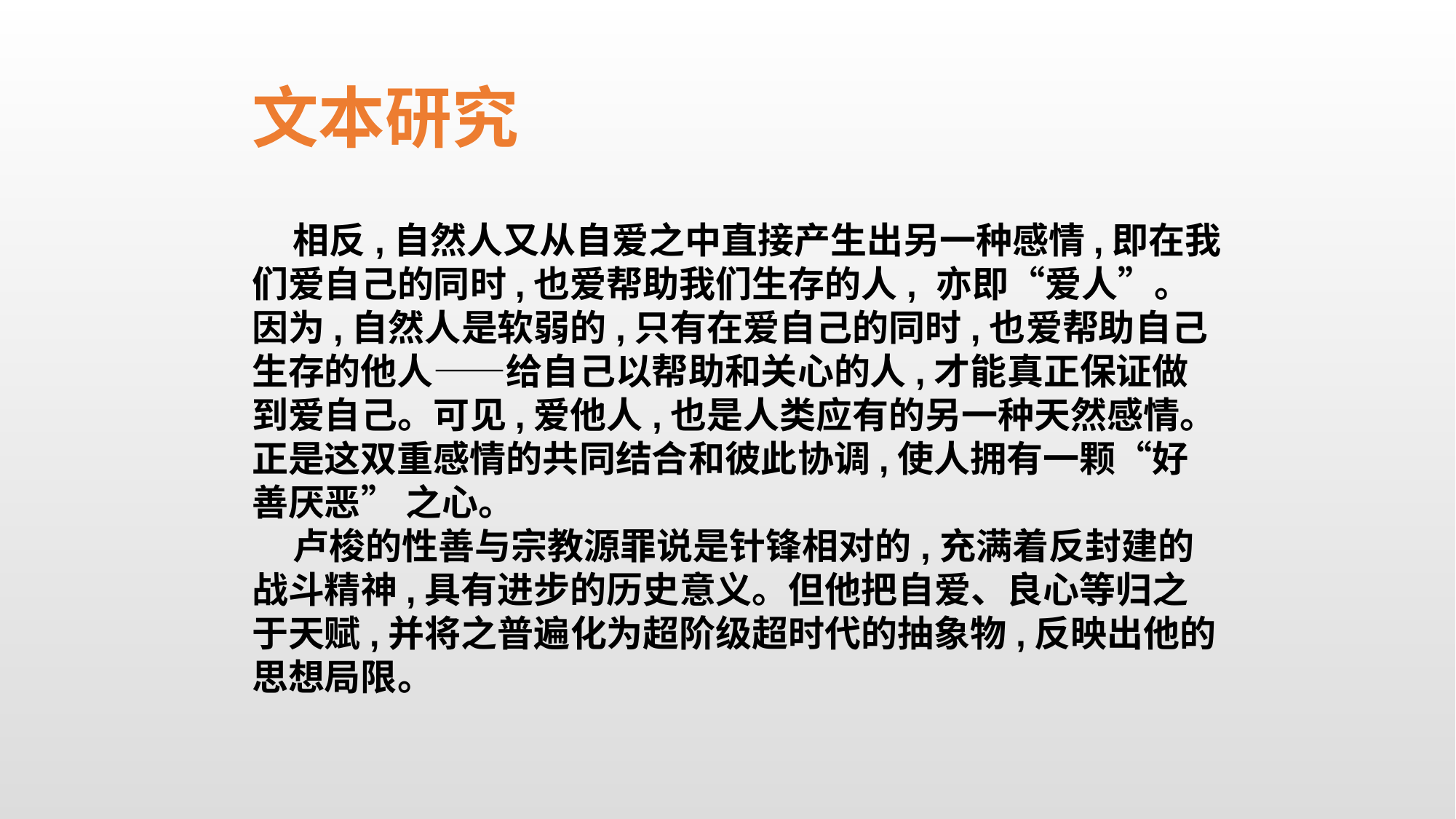

文本研究
    相反,自然人又从自爱之中直接产生出另一种感情,即在我们爱自己的同时,也爱帮助我们生存的人, 亦即“爱人”。因为,自然人是软弱的,只有在爱自己的同时,也爱帮助自己生存的他人——给自己以帮助和关心的人,才能真正保证做到爱自己。可见,爱他人,也是人类应有的另一种天然感情。正是这双重感情的共同结合和彼此协调,使人拥有一颗“好善厌恶” 之心。
    卢梭的性善与宗教源罪说是针锋相对的,充满着反封建的战斗精神,具有进步的历史意义。但他把自爱、良心等归之于天赋,并将之普遍化为超阶级超时代的抽象物,反映出他的思想局限。